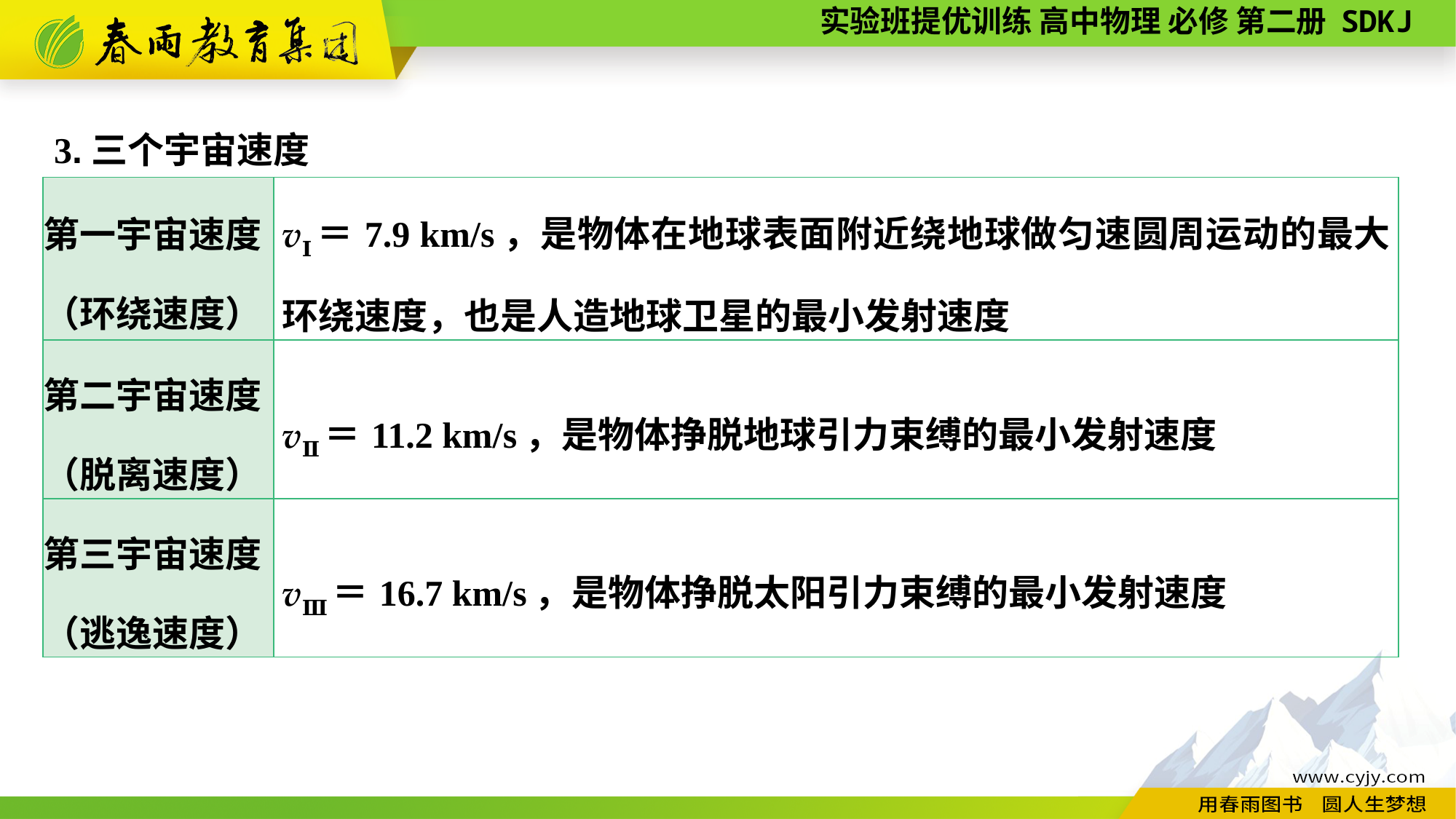

3.三个宇宙速度
| 第一宇宙速度 （环绕速度） | vⅠ＝7.9 km/s，是物体在地球表面附近绕地球做匀速圆周运动的最大环绕速度，也是人造地球卫星的最小发射速度 |
| --- | --- |
| 第二宇宙速度 （脱离速度） | vⅡ＝11.2 km/s，是物体挣脱地球引力束缚的最小发射速度 |
| 第三宇宙速度 （逃逸速度） | vⅢ＝16.7 km/s，是物体挣脱太阳引力束缚的最小发射速度 |